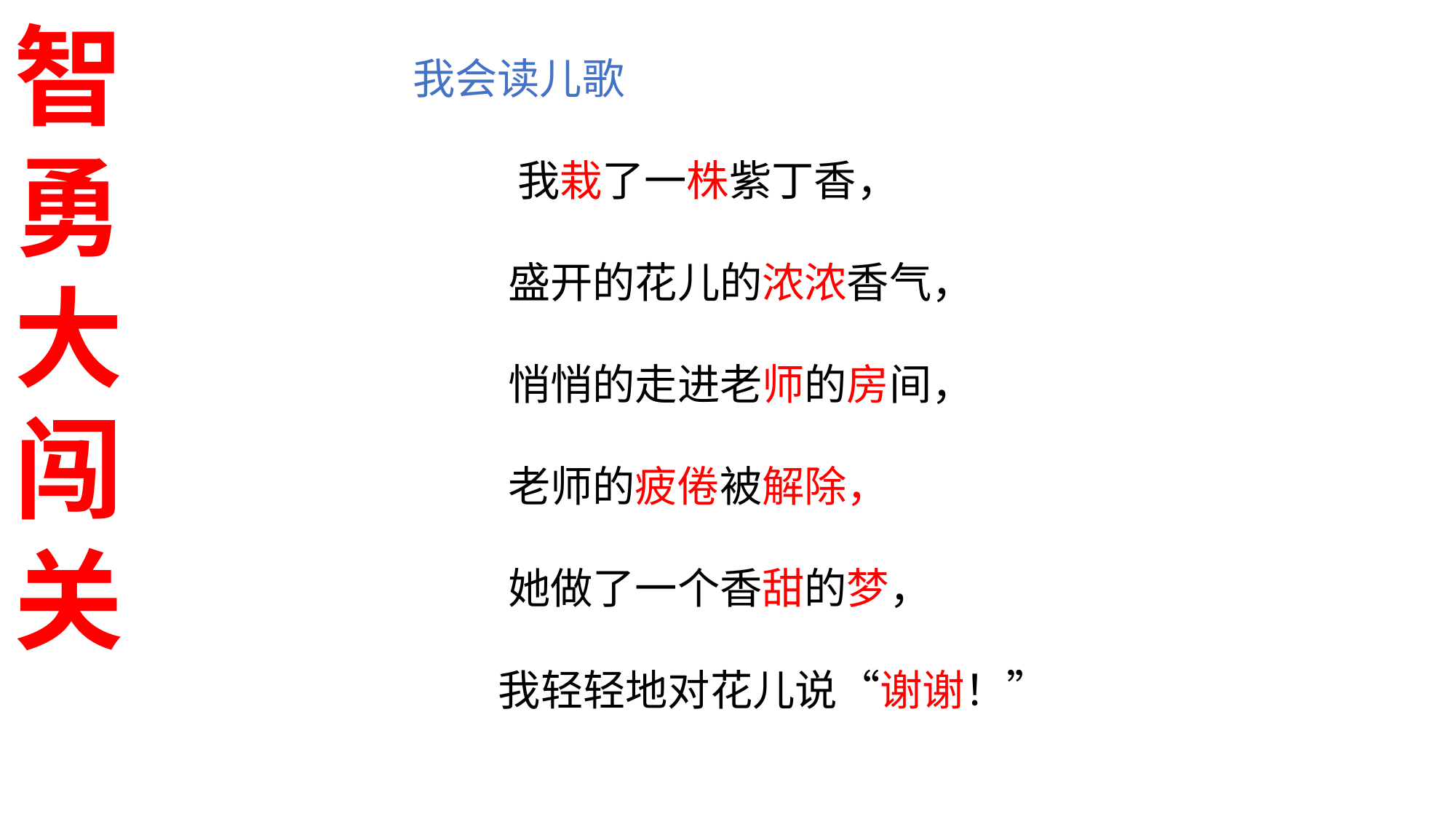

智
勇
大
闯
关
我会读儿歌

          我栽了一株紫丁香，

         盛开的花儿的浓浓香气，

         悄悄的走进老师的房间，

         老师的疲倦被解除，

         她做了一个香甜的梦，

        我轻轻地对花儿说“谢谢！”